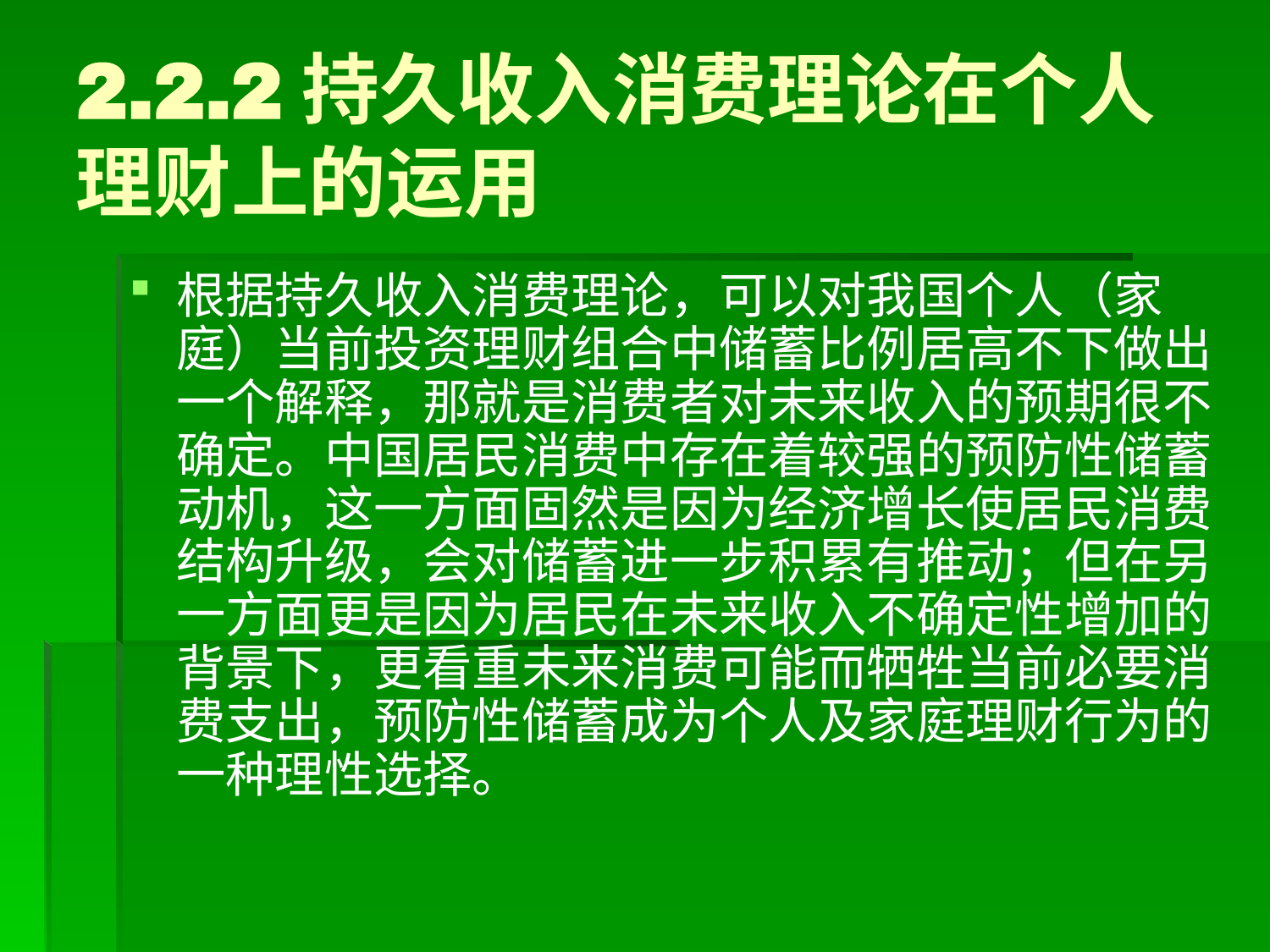

# 2.2.2持久收入消费理论在个人理财上的运用
根据持久收入消费理论，可以对我国个人（家庭）当前投资理财组合中储蓄比例居高不下做出一个解释，那就是消费者对未来收入的预期很不确定。中国居民消费中存在着较强的预防性储蓄动机，这一方面固然是因为经济增长使居民消费结构升级，会对储蓄进一步积累有推动；但在另一方面更是因为居民在未来收入不确定性增加的背景下，更看重未来消费可能而牺牲当前必要消费支出，预防性储蓄成为个人及家庭理财行为的一种理性选择。